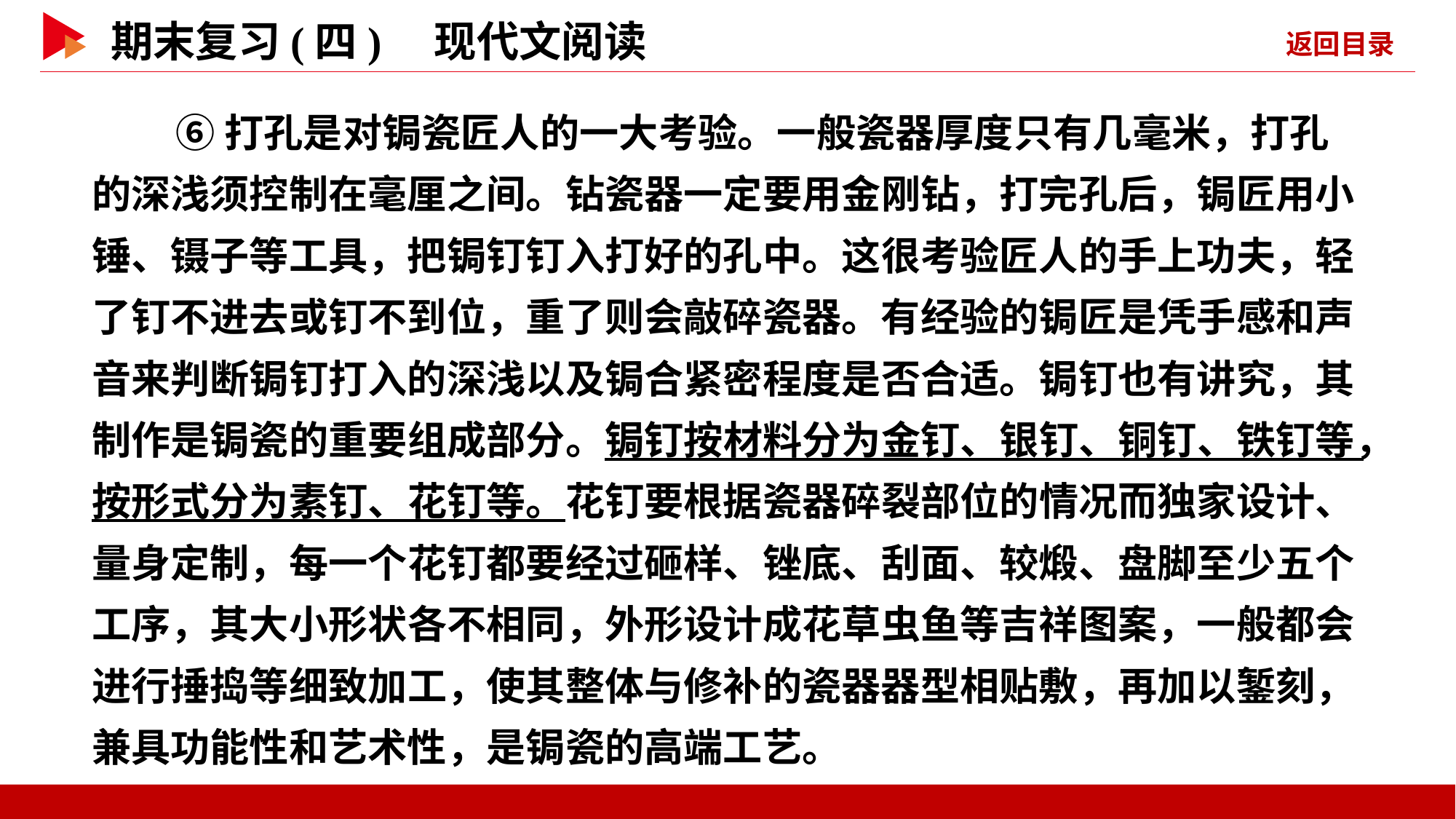

⑥打孔是对锔瓷匠人的一大考验。一般瓷器厚度只有几毫米，打孔的深浅须控制在毫厘之间。钻瓷器一定要用金刚钻，打完孔后，锔匠用小锤、镊子等工具，把锔钉钉入打好的孔中。这很考验匠人的手上功夫，轻了钉不进去或钉不到位，重了则会敲碎瓷器。有经验的锔匠是凭手感和声音来判断锔钉打入的深浅以及锔合紧密程度是否合适。锔钉也有讲究，其制作是锔瓷的重要组成部分。锔钉按材料分为金钉、银钉、铜钉、铁钉等，按形式分为素钉、花钉等。花钉要根据瓷器碎裂部位的情况而独家设计、量身定制，每一个花钉都要经过砸样、锉底、刮面、较煅、盘脚至少五个工序，其大小形状各不相同，外形设计成花草虫鱼等吉祥图案，一般都会进行捶捣等细致加工，使其整体与修补的瓷器器型相贴敷，再加以錾刻，兼具功能性和艺术性，是锔瓷的高端工艺。